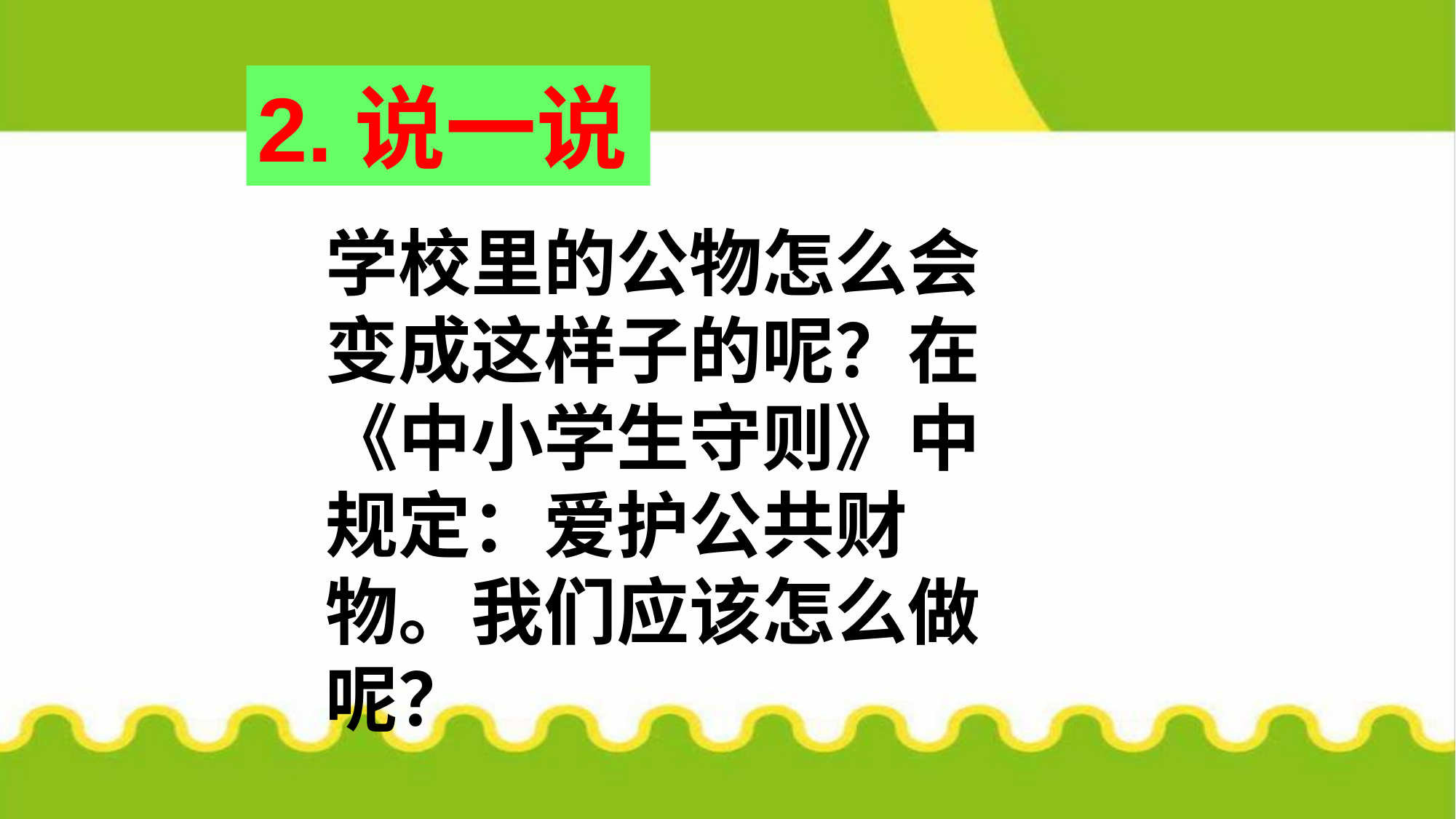

2.说一说
学校里的公物怎么会变成这样子的呢？在《中小学生守则》中规定：爱护公共财物。我们应该怎么做呢？